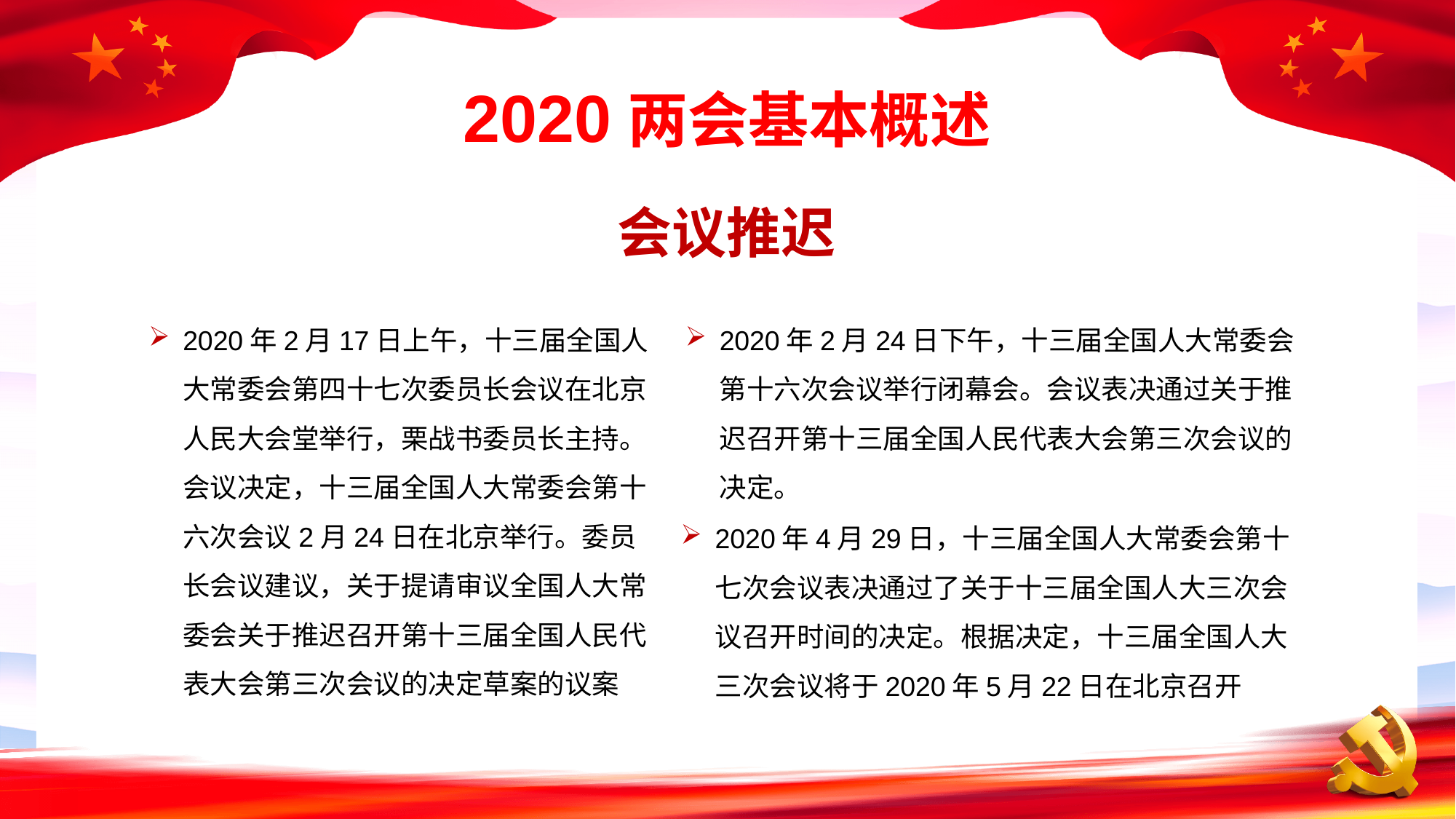

会议推迟
2020年2月17日上午，十三届全国人大常委会第四十七次委员长会议在北京人民大会堂举行，栗战书委员长主持。会议决定，十三届全国人大常委会第十六次会议2月24日在北京举行。委员长会议建议，关于提请审议全国人大常委会关于推迟召开第十三届全国人民代表大会第三次会议的决定草案的议案
2020年2月24日下午，十三届全国人大常委会第十六次会议举行闭幕会。会议表决通过关于推迟召开第十三届全国人民代表大会第三次会议的决定。
2020年4月29日，十三届全国人大常委会第十七次会议表决通过了关于十三届全国人大三次会议召开时间的决定。根据决定，十三届全国人大三次会议将于2020年5月22日在北京召开